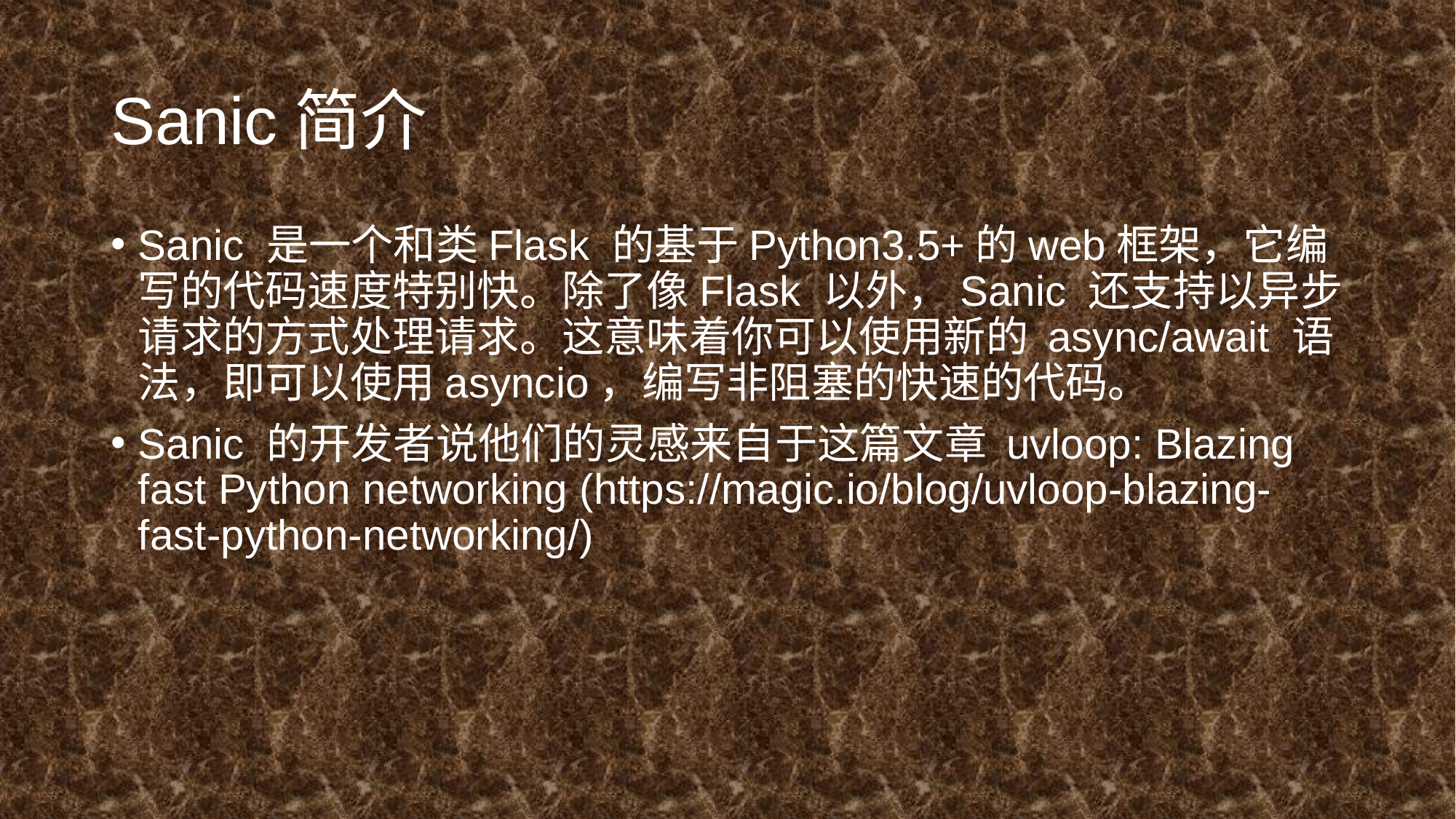

# Sanic简介
Sanic 是一个和类Flask 的基于Python3.5+的web框架，它编写的代码速度特别快。除了像Flask 以外，Sanic 还支持以异步请求的方式处理请求。这意味着你可以使用新的 async/await 语法，即可以使用asyncio，编写非阻塞的快速的代码。
Sanic 的开发者说他们的灵感来自于这篇文章 uvloop: Blazing fast Python networking (https://magic.io/blog/uvloop-blazing-fast-python-networking/)